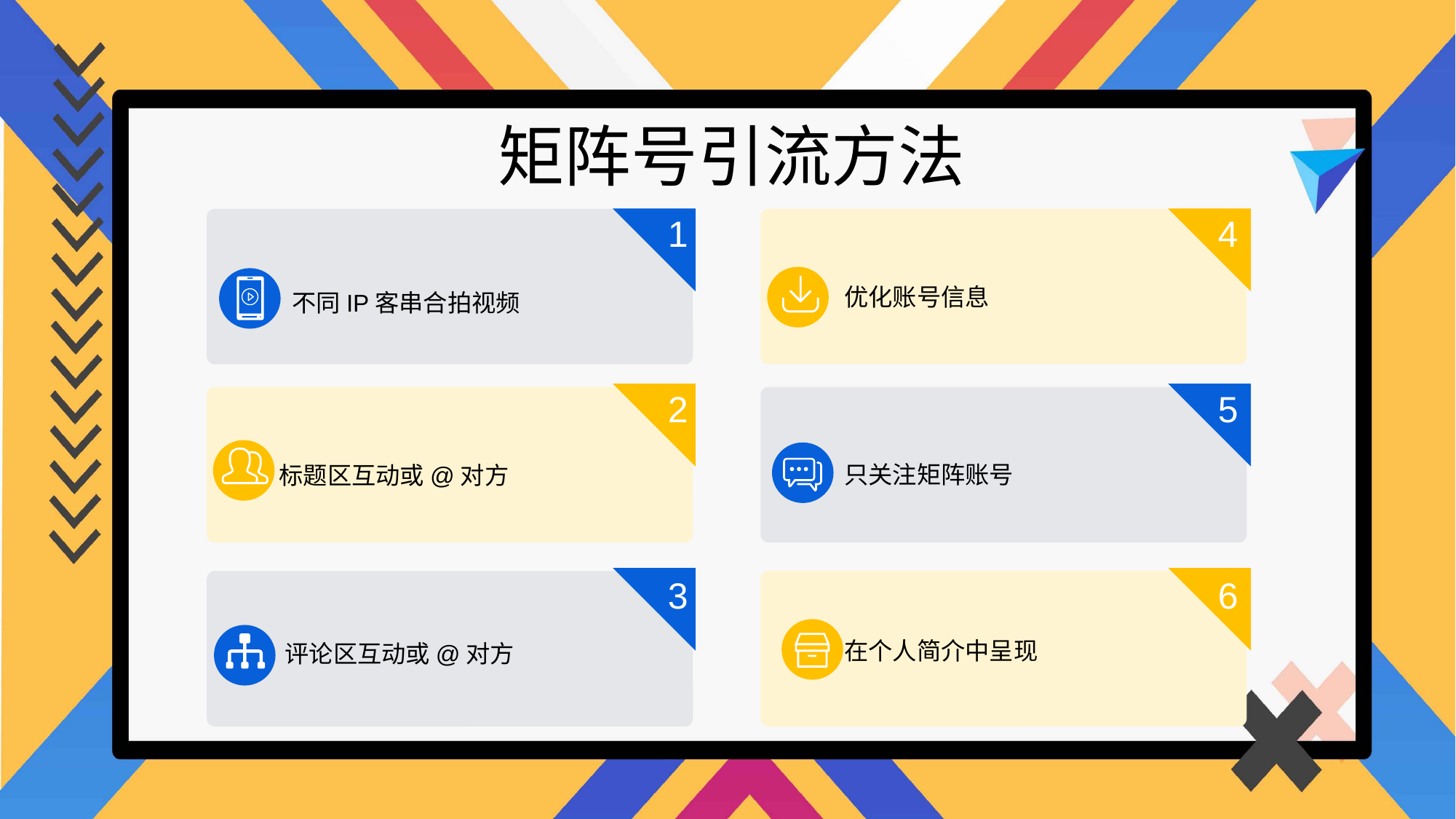

矩阵号引流方法
1
4

优化账号信息
不同IP客串合拍视频

2
5

只关注矩阵账号
标题区互动或@对方

3
6

在个人简介中呈现

评论区互动或@对方